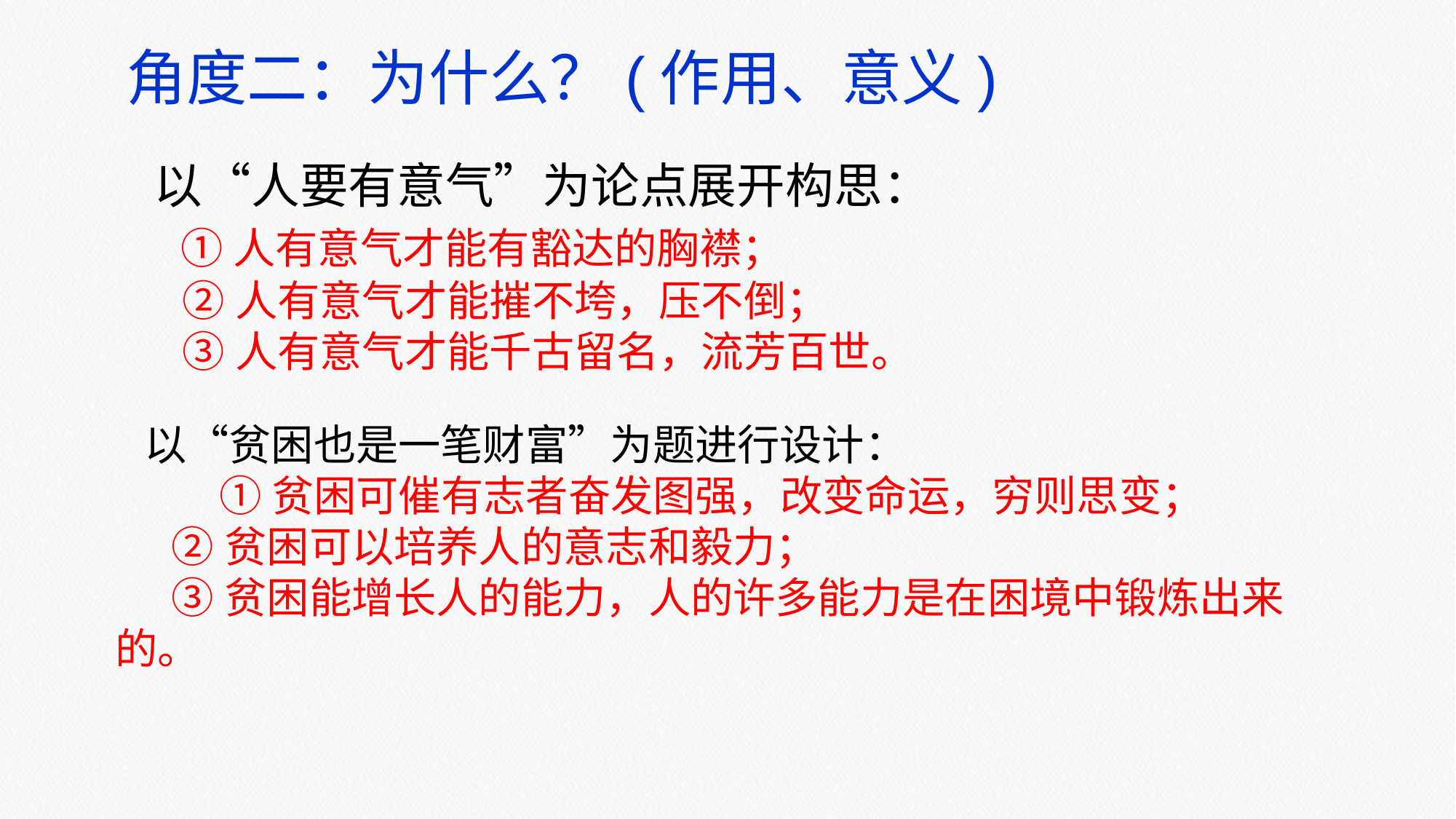

角度二：为什么？(作用、意义)
 以“人要有意气”为论点展开构思：
     ①人有意气才能有豁达的胸襟；
      ②人有意气才能摧不垮，压不倒；
      ③人有意气才能千古留名，流芳百世。

  以“贫困也是一笔财富”为题进行设计：
           ①贫困可催有志者奋发图强，改变命运，穷则思变；
      ②贫困可以培养人的意志和毅力；
      ③贫困能增长人的能力，人的许多能力是在困境中锻炼出来的。